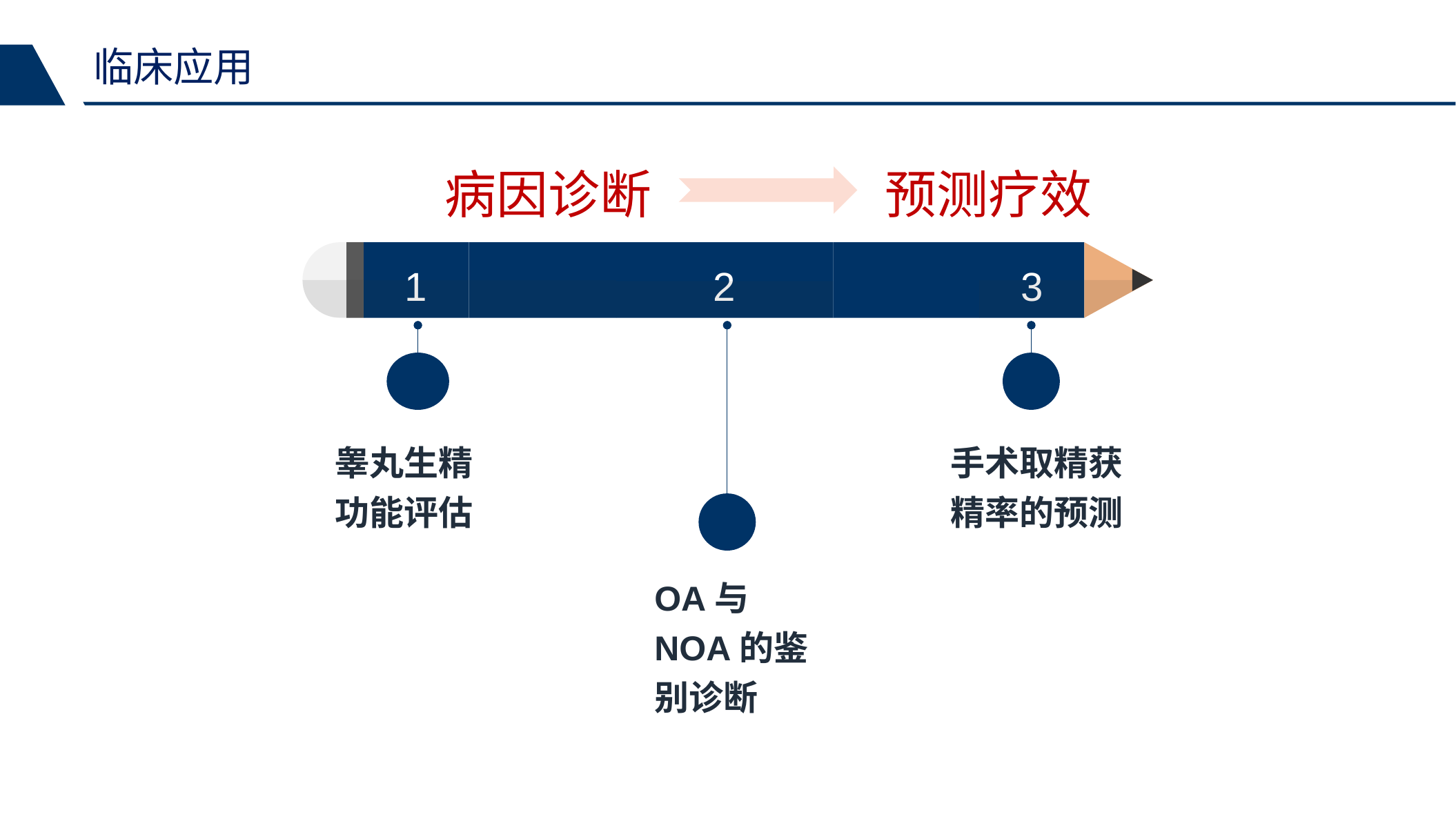

临床应用

病因诊断
预测疗效

1

2

3

睾丸生精功能评估
手术取精获精率的预测
OA与NOA的鉴别诊断